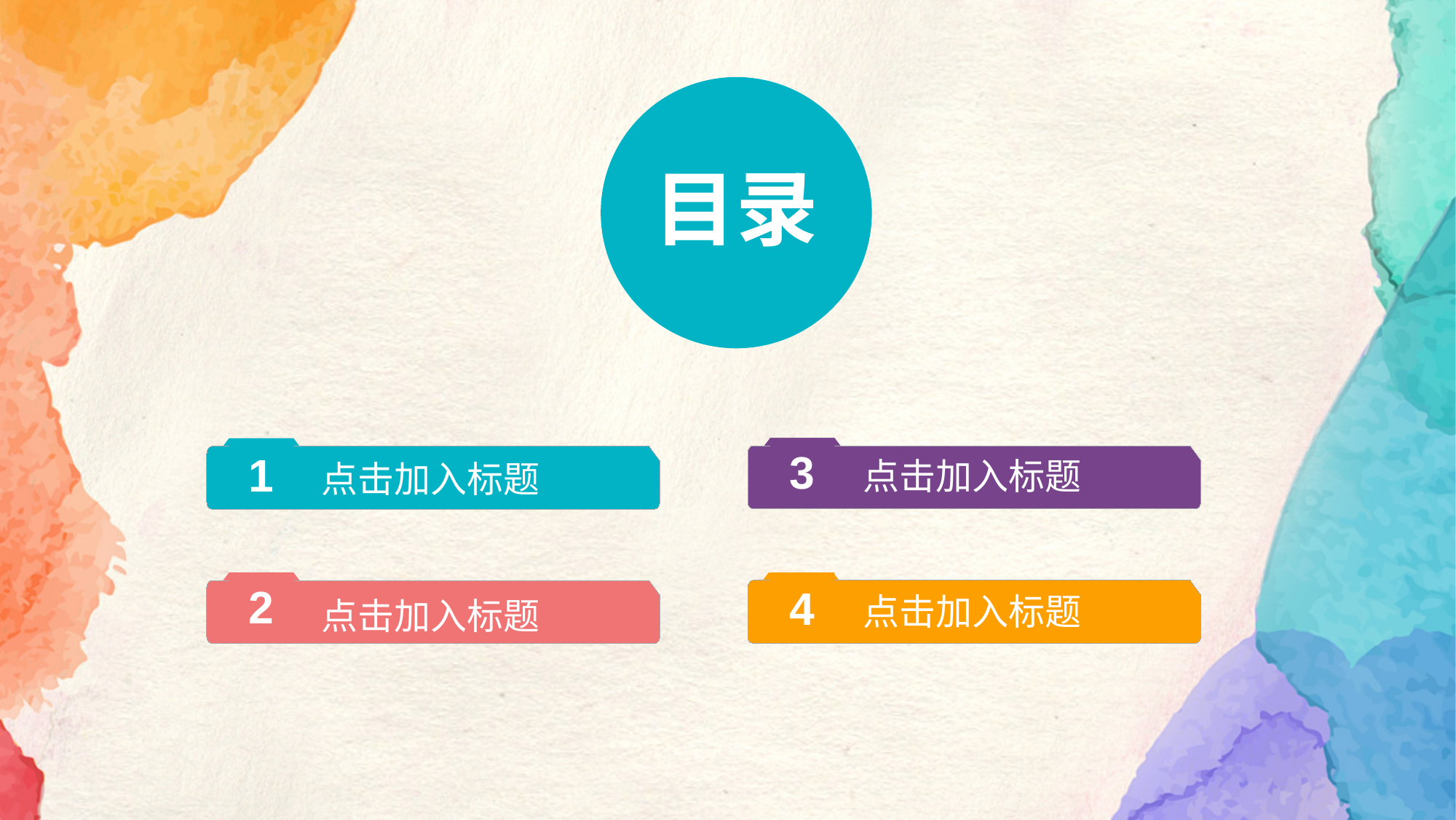

目录

3

点击加入标题

1

点击加入标题

2

点击加入标题

4

点击加入标题